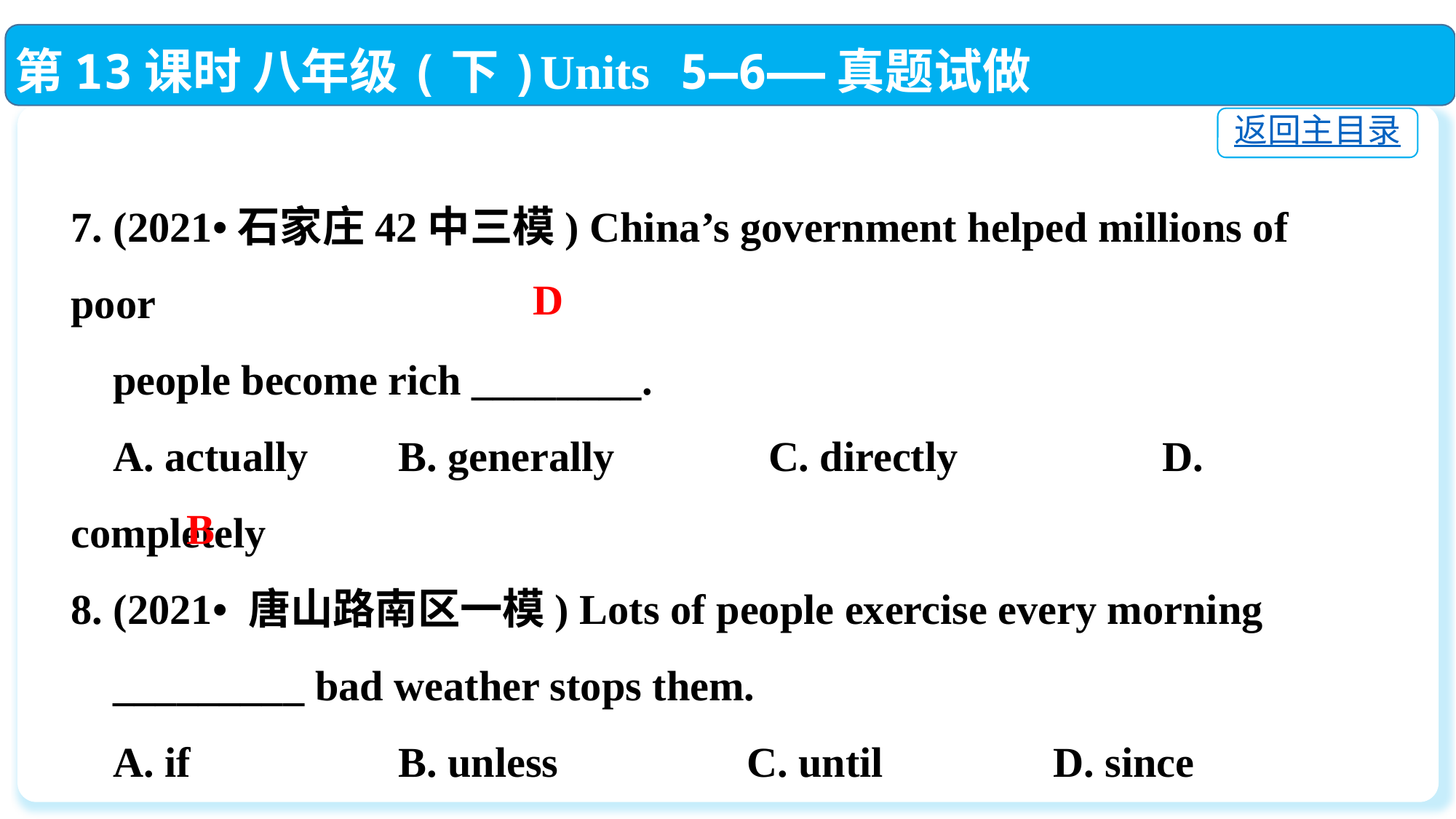

第13课时 八年级(下)Units 5—6——真题试做

返回主目录
7. (2021•石家庄42中三模) China’s government helped millions of poor
    people become rich ________.
    A. actually　 	B. generally　　     C. directly　　	D. completely
8. (2021• 唐山路南区一模) Lots of people exercise every morning
    _________ bad weather stops them.
    A. if		B. unless		  C. until		D. since
D
B